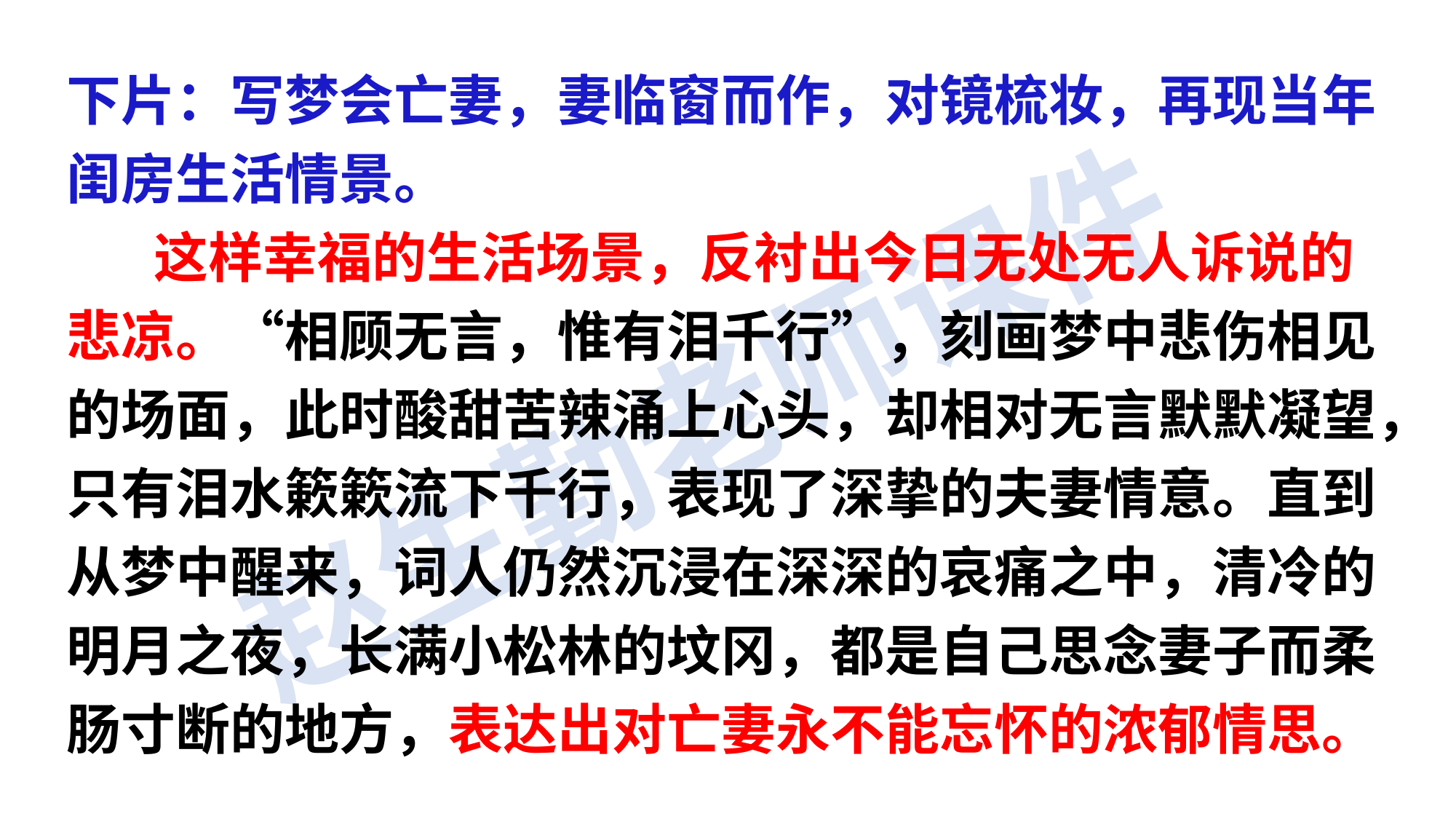

下片：写梦会亡妻，妻临窗而作，对镜梳妆，再现当年闺房生活情景。
      这样幸福的生活场景，反衬出今日无处无人诉说的悲凉。“相顾无言，惟有泪千行”，刻画梦中悲伤相见的场面，此时酸甜苦辣涌上心头，却相对无言默默凝望，只有泪水簌簌流下千行，表现了深挚的夫妻情意。直到从梦中醒来，词人仍然沉浸在深深的哀痛之中，清冷的明月之夜，长满小松林的坟冈，都是自己思念妻子而柔肠寸断的地方，表达出对亡妻永不能忘怀的浓郁情思。